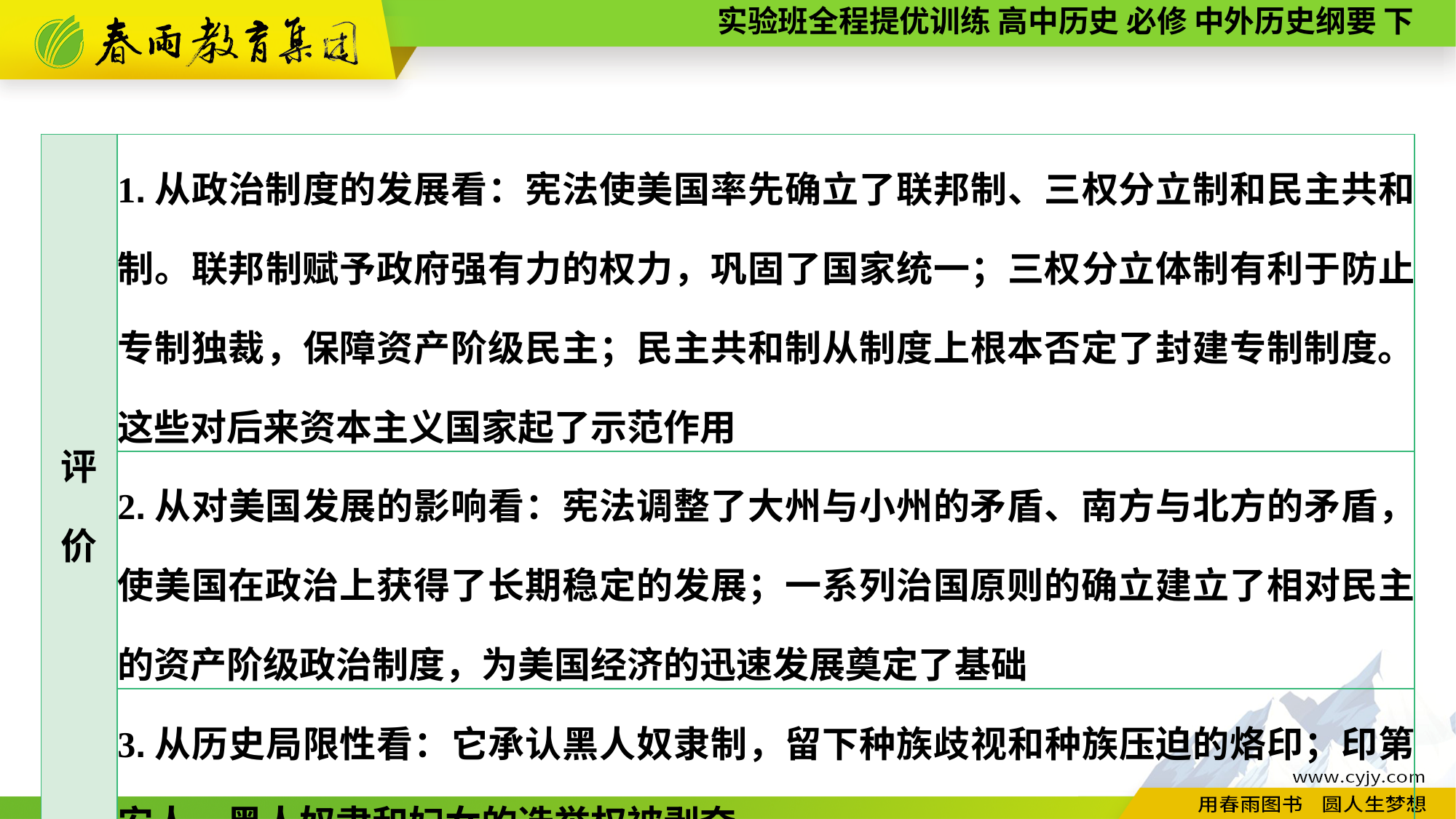

| 评 价 | 1.从政治制度的发展看：宪法使美国率先确立了联邦制、三权分立制和民主共和制。联邦制赋予政府强有力的权力，巩固了国家统一；三权分立体制有利于防止专制独裁，保障资产阶级民主；民主共和制从制度上根本否定了封建专制制度。这些对后来资本主义国家起了示范作用 |
| --- | --- |
|  | 2.从对美国发展的影响看：宪法调整了大州与小州的矛盾、南方与北方的矛盾，使美国在政治上获得了长期稳定的发展；一系列治国原则的确立建立了相对民主的资产阶级政治制度，为美国经济的迅速发展奠定了基础 |
|  | 3.从历史局限性看：它承认黑人奴隶制，留下种族歧视和种族压迫的烙印；印第安人、黑人奴隶和妇女的选举权被剥夺 |